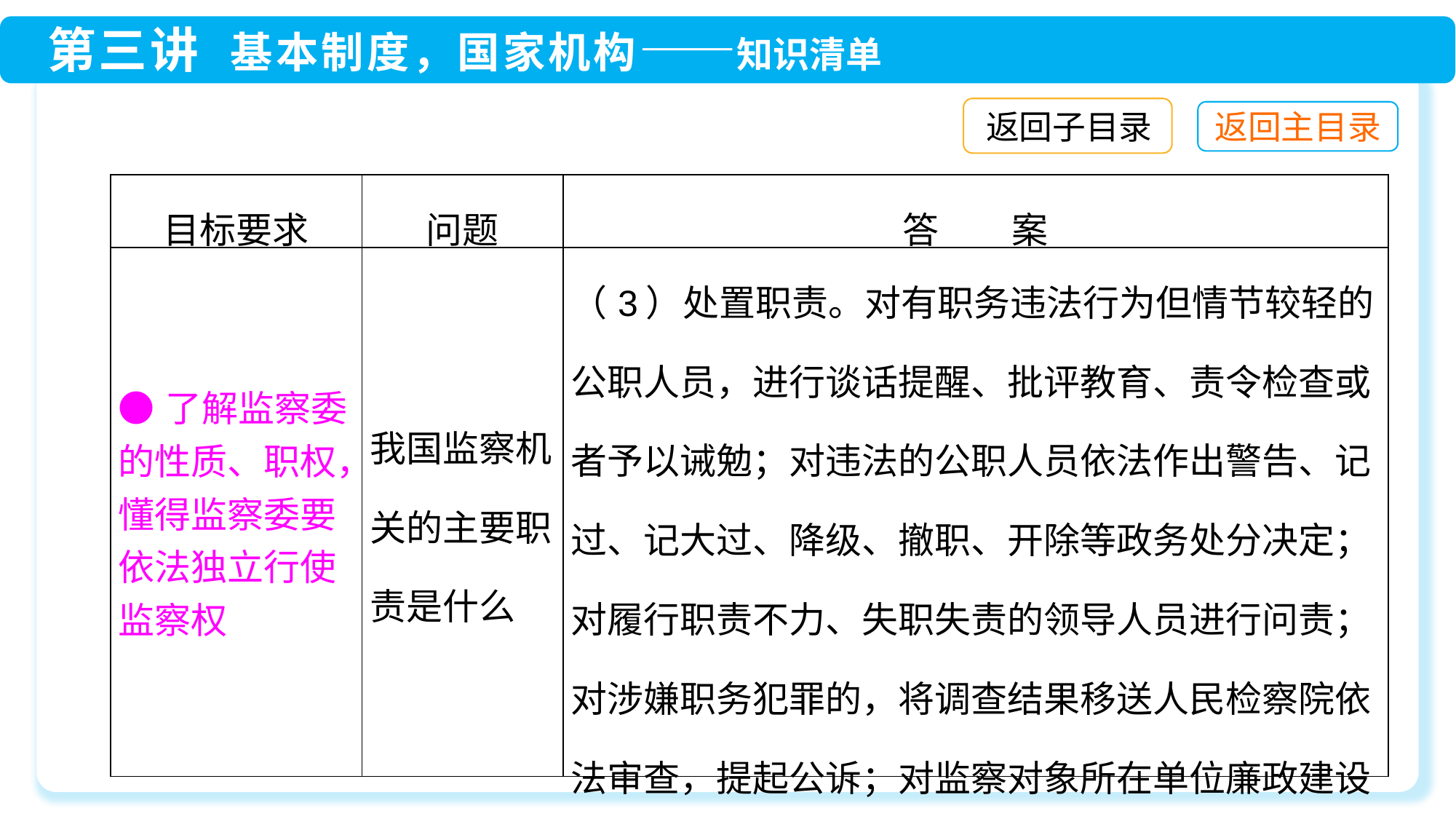

返回子目录
| 目标要求 | 问题 | 答　　案 |
| --- | --- | --- |
| ●了解监察委的性质、职权，懂得监察委要依法独立行使监察权 | 我国监察机关的主要职责是什么 | （3）处置职责。对有职务违法行为但情节较轻的公职人员，进行谈话提醒、批评教育、责令检查或者予以诫勉；对违法的公职人员依法作出警告、记过、记大过、降级、撤职、开除等政务处分决定；对履行职责不力、失职失责的领导人员进行问责；对涉嫌职务犯罪的，将调查结果移送人民检察院依法审查，提起公诉；对监察对象所在单位廉政建设和履行职责存在的问题等提出监察建议 |